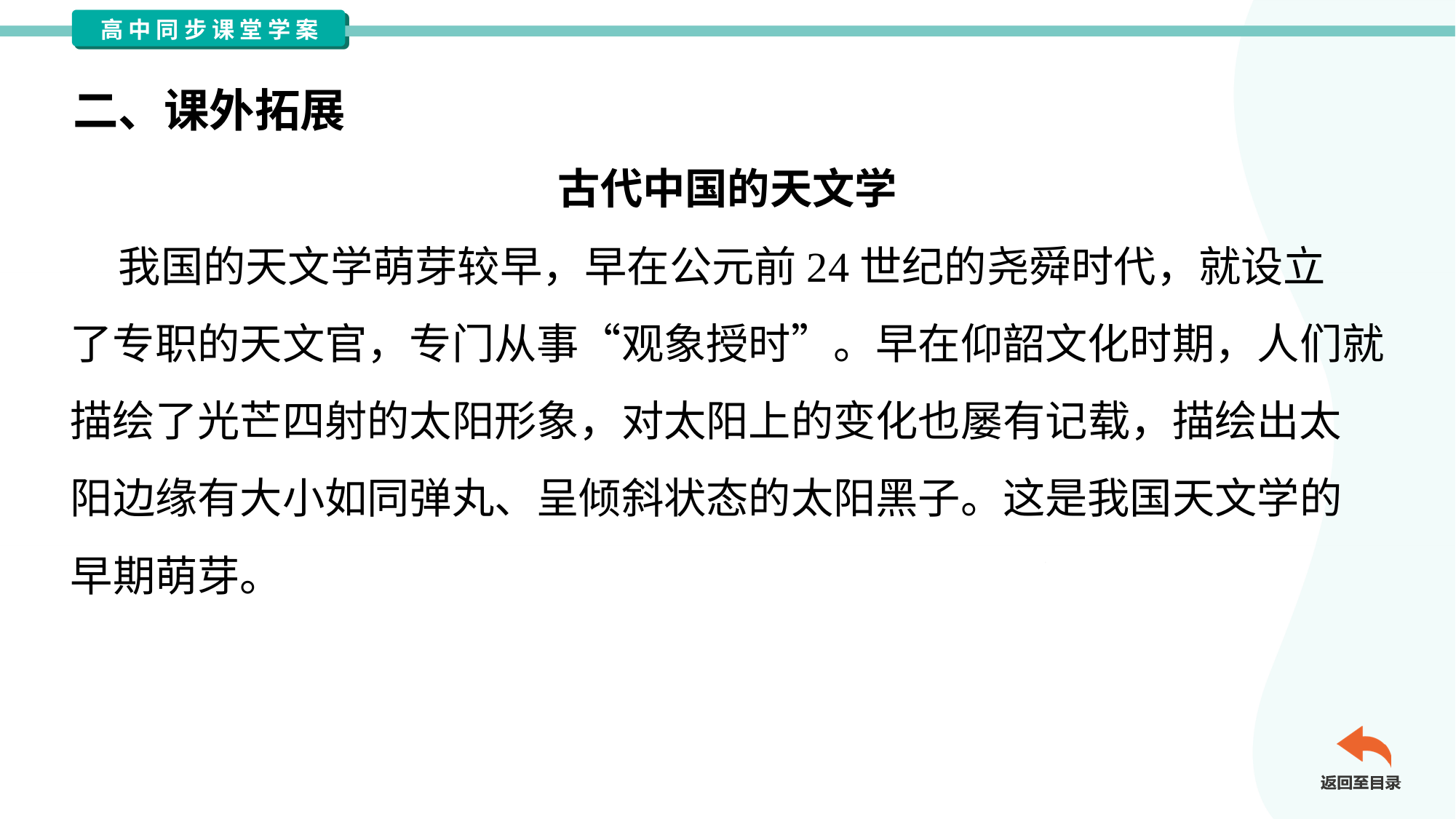

二、课外拓展
古代中国的天文学
    我国的天文学萌芽较早，早在公元前24世纪的尧舜时代，就设立
了专职的天文官，专门从事“观象授时”。早在仰韶文化时期，人们就
描绘了光芒四射的太阳形象，对太阳上的变化也屡有记载，描绘出太
阳边缘有大小如同弹丸、呈倾斜状态的太阳黑子。这是我国天文学的
早期萌芽。